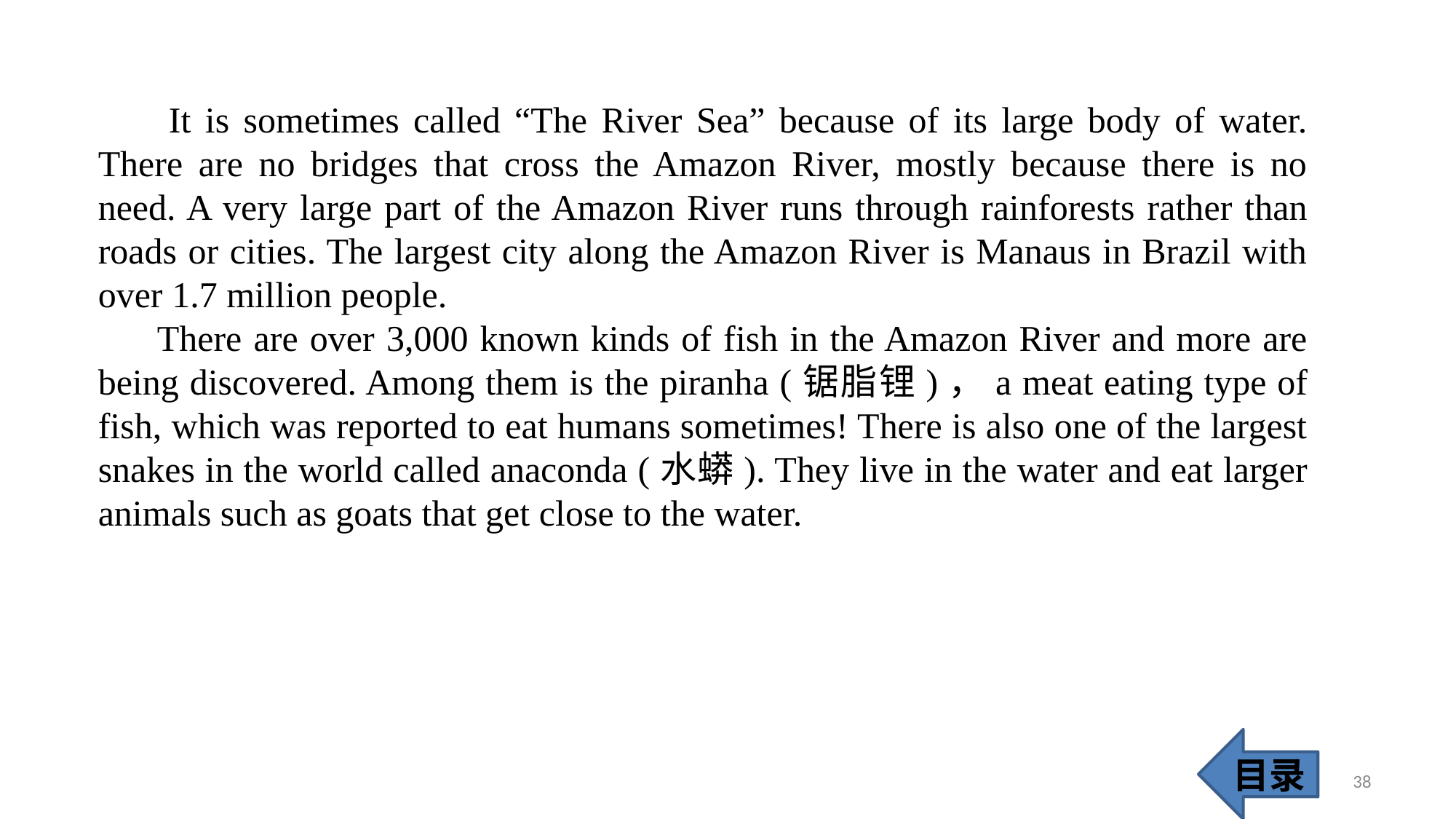

It is sometimes called “The River Sea” because of its large body of water. There are no bridges that cross the Amazon River, mostly because there is no need. A very large part of the Amazon River runs through rainforests rather than roads or cities. The largest city along the Amazon River is Manaus in Brazil with over 1.7 million people.
     There are over 3,000 known kinds of fish in the Amazon River and more are being discovered. Among them is the piranha (锯脂锂)，a meat eating type of fish, which was reported to eat humans sometimes! There is also one of the largest snakes in the world called anaconda (水蟒). They live in the water and eat larger animals such as goats that get close to the water.
目录
38